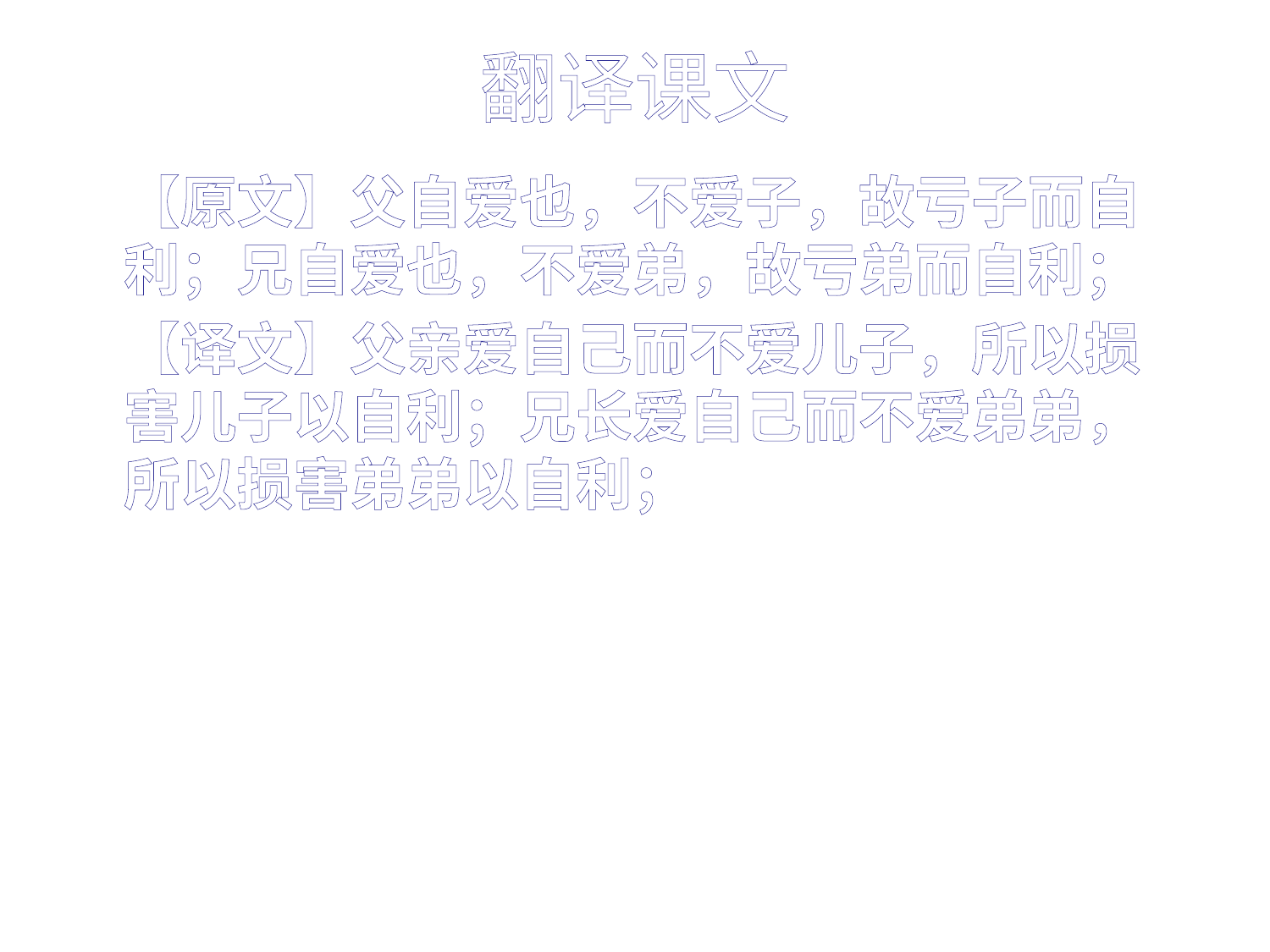

# 翻译课文
【原文】父自爱也，不爱子，故亏子而自利；兄自爱也，不爱弟，故亏弟而自利；
【译文】父亲爱自己而不爱儿子，所以损害儿子以自利；兄长爱自己而不爱弟弟，所以损害弟弟以自利；